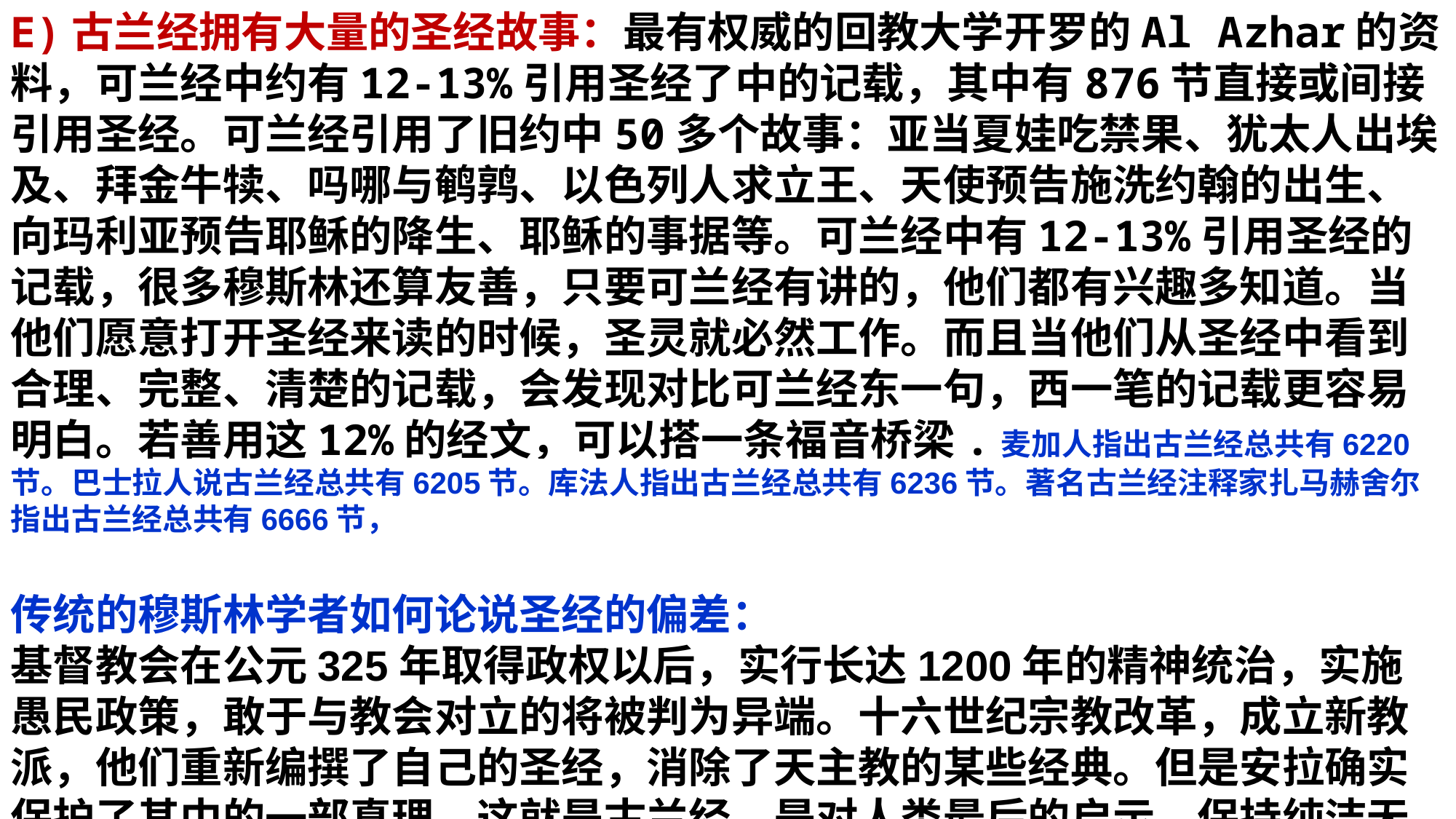

E)古兰经拥有大量的圣经故事：最有权威的回教大学开罗的Al Azhar的资料，可兰经中约有12-13%引用圣经了中的记载，其中有876节直接或间接引用圣经。可兰经引用了旧约中50多个故事：亚当夏娃吃禁果、犹太人出埃及、拜金牛犊、吗哪与鹌鹑、以色列人求立王、天使预告施洗约翰的出生、向玛利亚预告耶稣的降生、耶稣的事据等。可兰经中有12-13%引用圣经的记载，很多穆斯林还算友善，只要可兰经有讲的，他们都有兴趣多知道。当他们愿意打开圣经来读的时候，圣灵就必然工作。而且当他们从圣经中看到合理、完整、清楚的记载，会发现对比可兰经东一句，西一笔的记载更容易明白。若善用这12%的经文，可以搭一条福音桥梁.麦加人指出古兰经总共有6220节。巴士拉人说古兰经总共有6205节。库法人指出古兰经总共有6236节。著名古兰经注释家扎马赫舍尔指出古兰经总共有6666节，

传统的穆斯林学者如何论说圣经的偏差：
基督教会在公元325年取得政权以后，实行长达1200年的精神统治，实施愚民政策，敢于与教会对立的将被判为异端。十六世纪宗教改革，成立新教派，他们重新编撰了自己的圣经，消除了天主教的某些经典。但是安拉确实保护了其中的一部真理，这就是古兰经，是对人类最后的启示，保持纯洁无误。